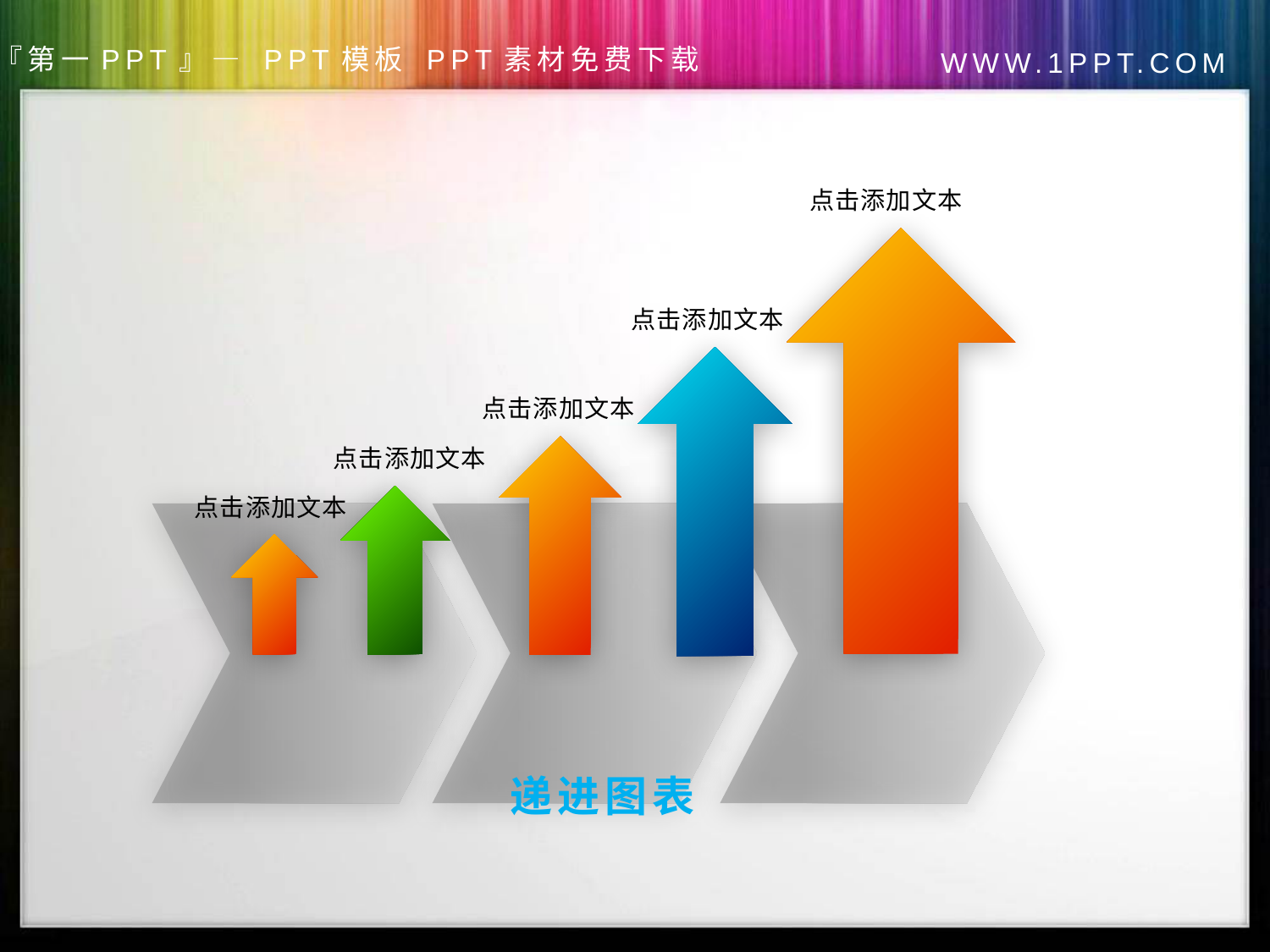

点击添加文本

点击添加文本

点击添加文本

点击添加文本
点击添加文本

递进图表
第一PPT模板网，PPT素材下载
www.1ppt.com/sucai/